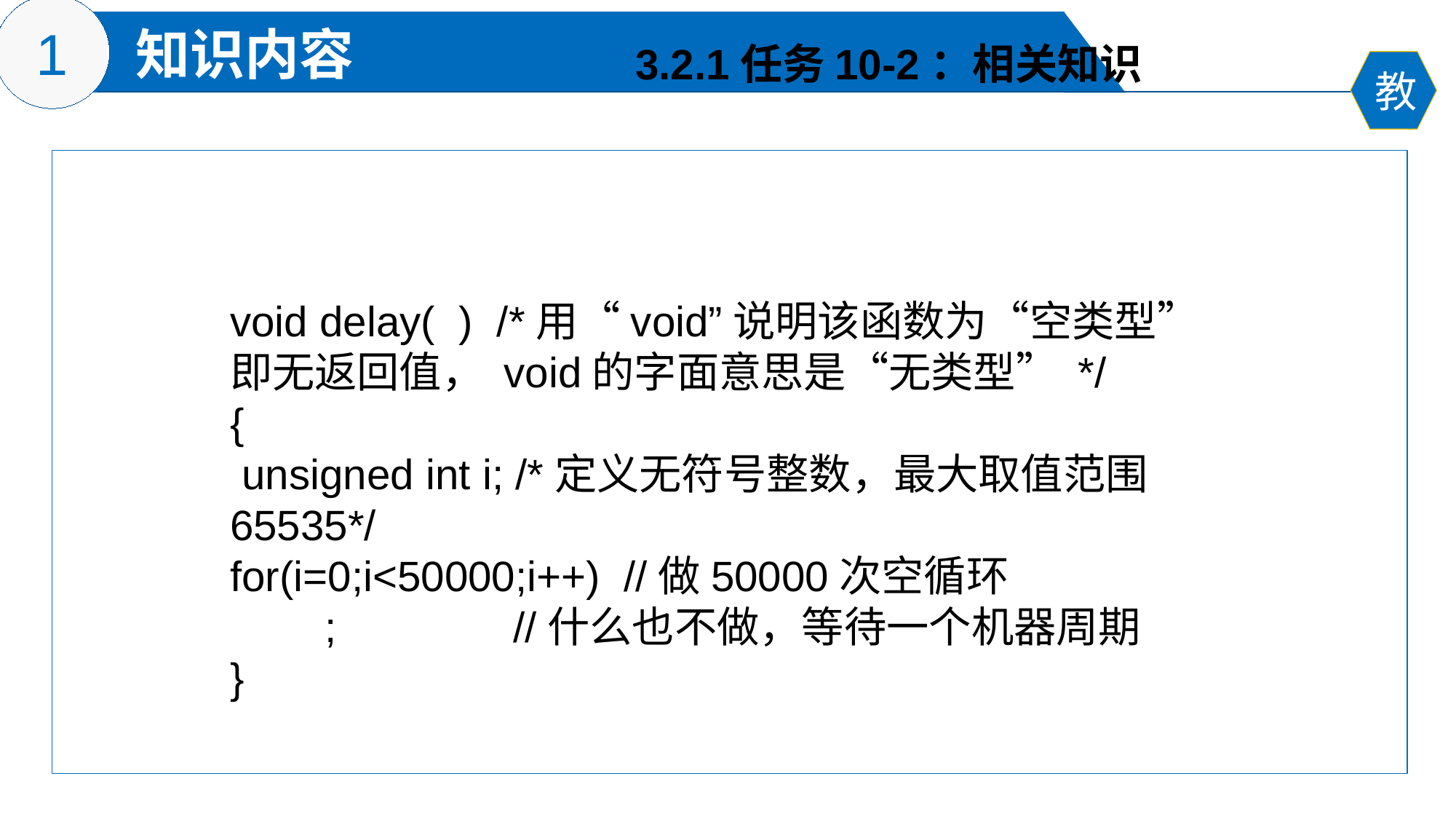

3.2.1任务10-2：相关知识

void delay(  )  /*用“void”说明该函数为“空类型”即无返回值， void的字面意思是“无类型” */
{
 unsigned int i; /*定义无符号整数，最大取值范围65535*/
for(i=0;i<50000;i++)  //做50000次空循环
        ;               //什么也不做，等待一个机器周期
}